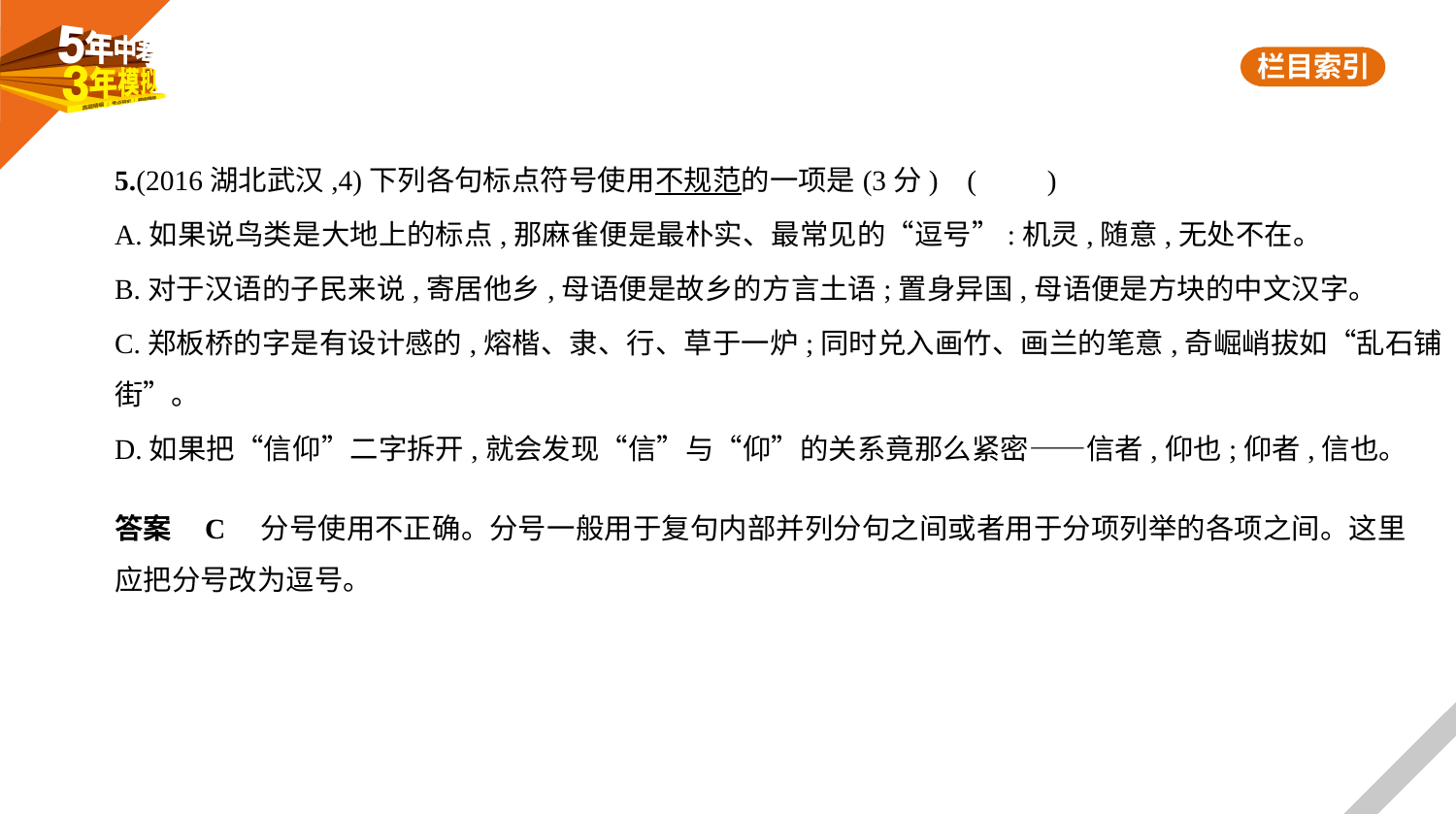

5.(2016湖北武汉,4)下列各句标点符号使用不规范的一项是(3分) (　　)
A.如果说鸟类是大地上的标点,那麻雀便是最朴实、最常见的“逗号”:机灵,随意,无处不在。
B.对于汉语的子民来说,寄居他乡,母语便是故乡的方言土语;置身异国,母语便是方块的中文汉字。
C.郑板桥的字是有设计感的,熔楷、隶、行、草于一炉;同时兑入画竹、画兰的笔意,奇崛峭拔如“乱石铺
街”。
D.如果把“信仰”二字拆开,就会发现“信”与“仰”的关系竟那么紧密——信者,仰也;仰者,信也。
答案    C　分号使用不正确。分号一般用于复句内部并列分句之间或者用于分项列举的各项之间。这里
应把分号改为逗号。